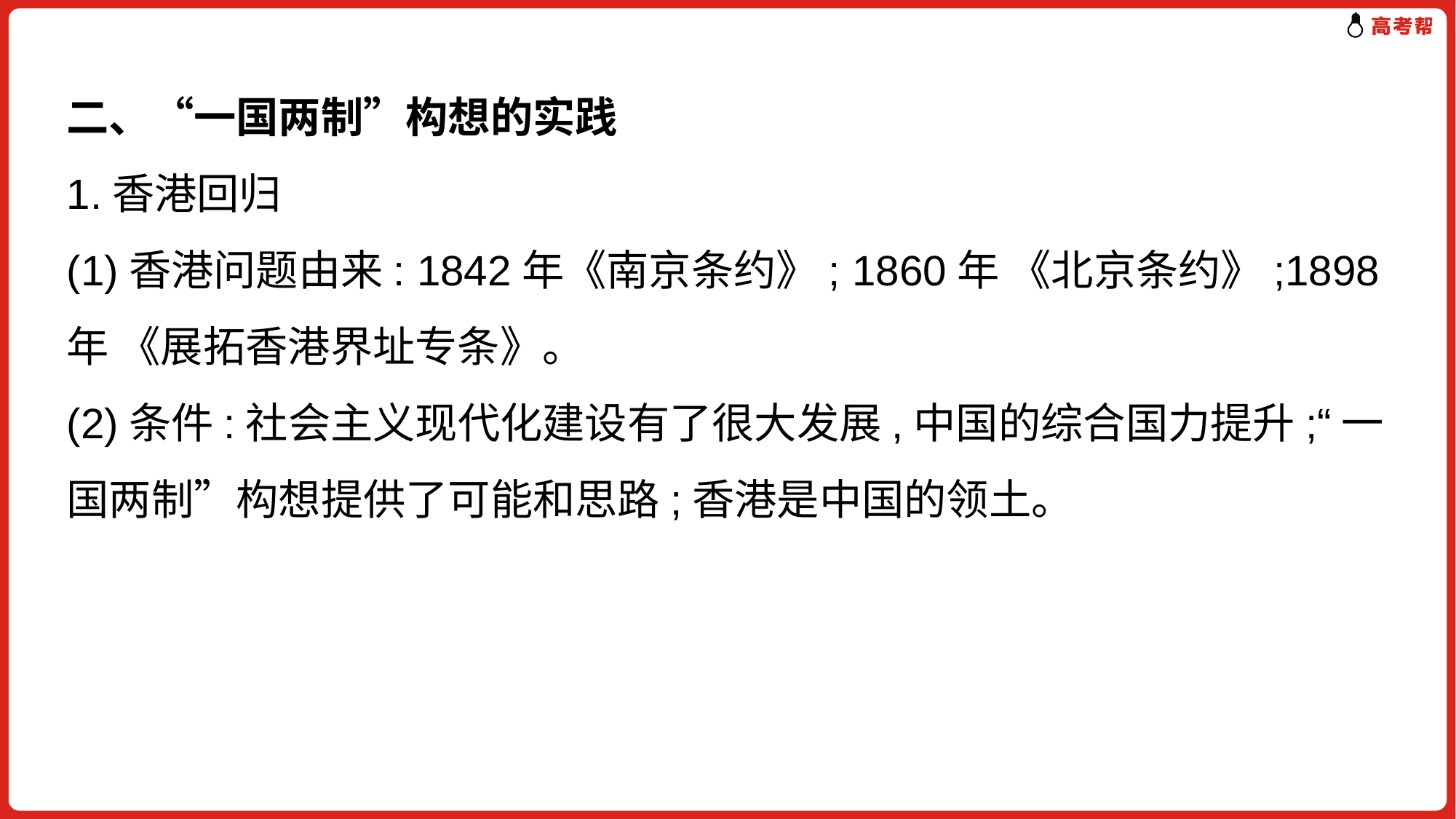

二、“一国两制”构想的实践
1.香港回归
(1)香港问题由来: 1842年《南京条约》; 1860年 《北京条约》;1898年 《展拓香港界址专条》。
(2)条件:社会主义现代化建设有了很大发展,中国的综合国力提升;“一国两制”构想提供了可能和思路;香港是中国的领土。